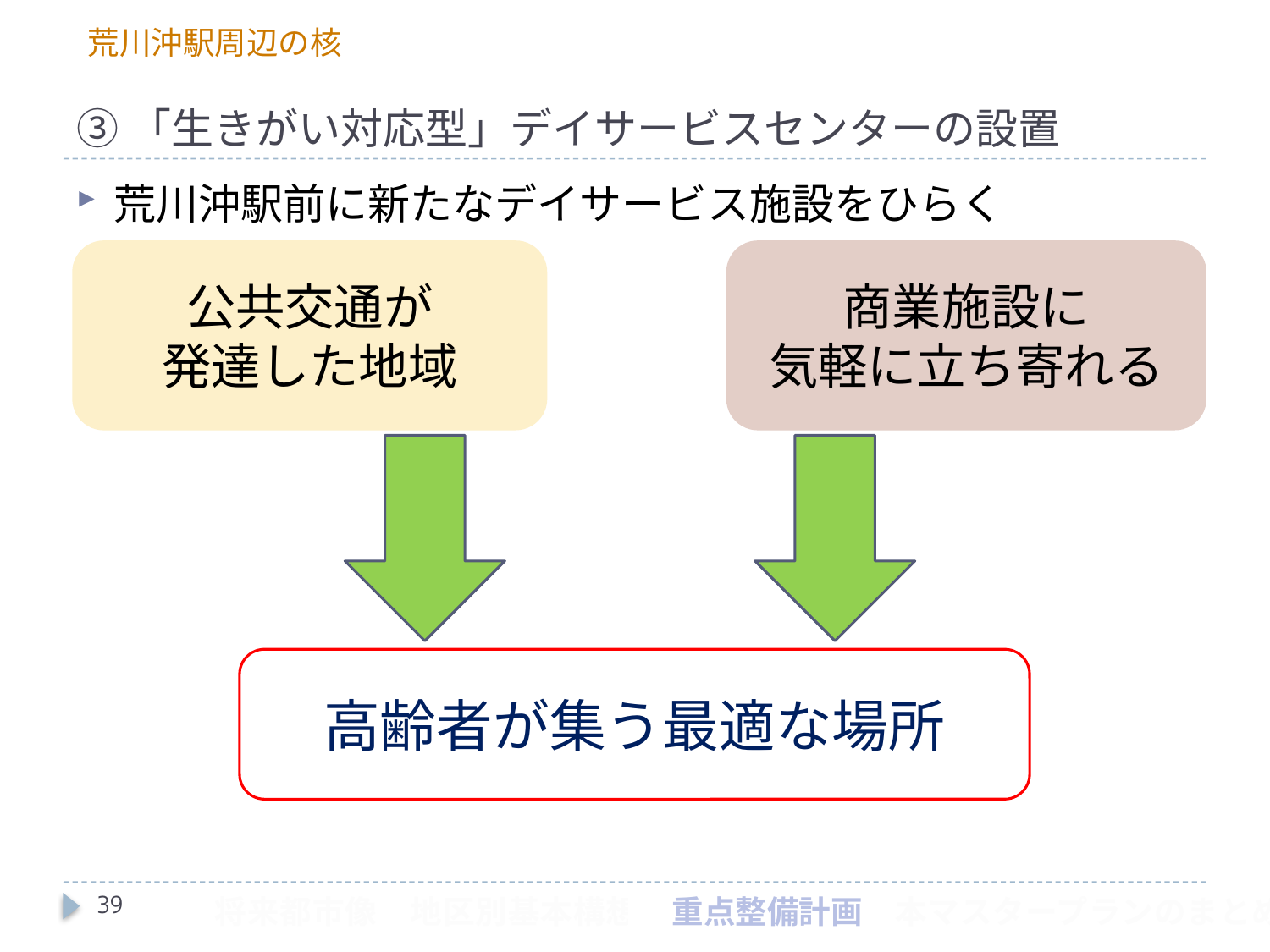

荒川沖駅周辺の核
# ③「生きがい対応型」デイサービスセンターの設置
荒川沖駅前に新たなデイサービス施設をひらく
公共交通が
発達した地域
商業施設に
気軽に立ち寄れる

高齢者が集う最適な場所
39
　将来都市像　地区別基本構想　重点整備計画　本マスタープランのまとめ